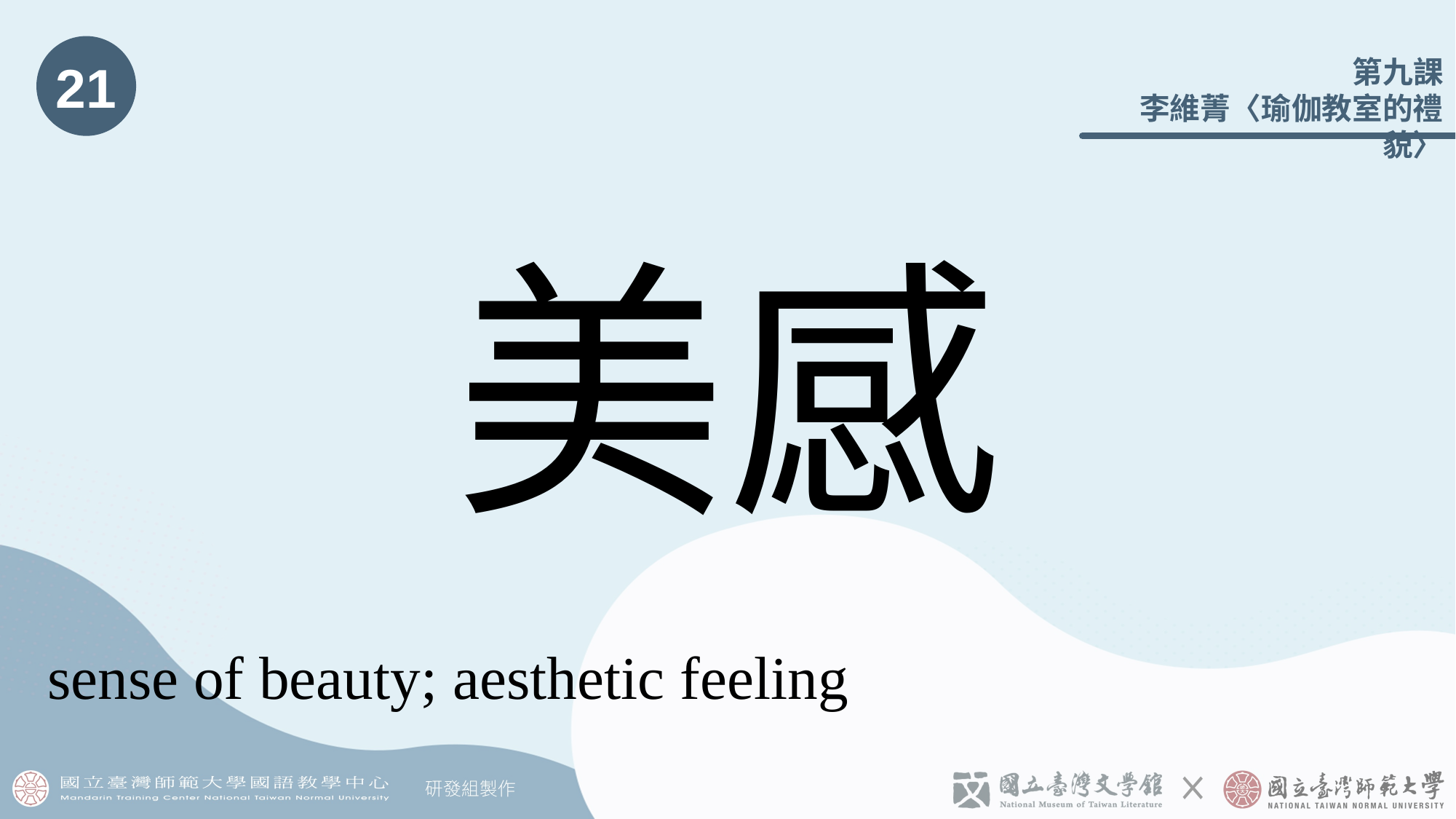

21
# 美感
sense of beauty; aesthetic feeling